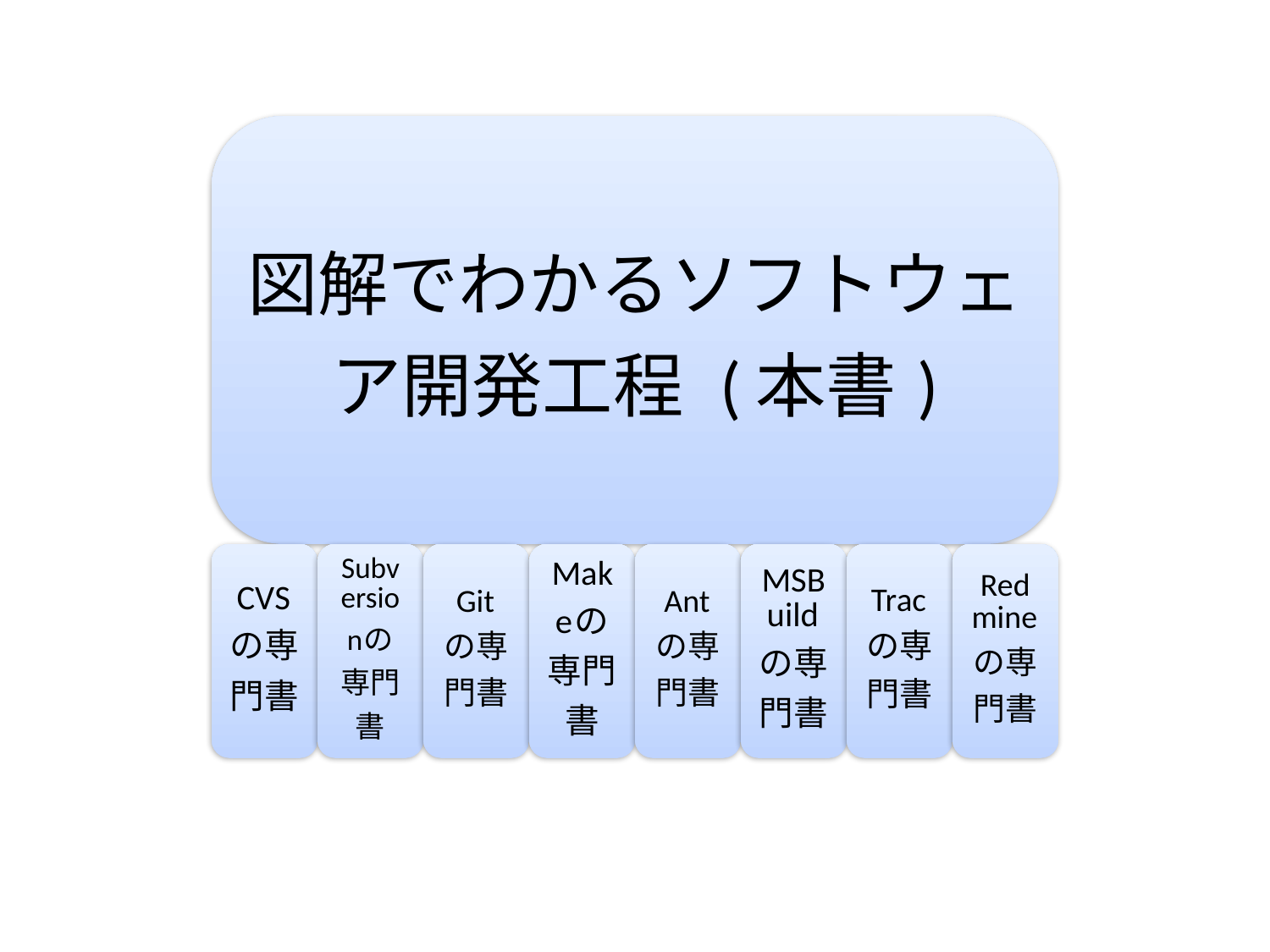

図解でわかるソフトウェア開発工程 (本書)
CVSの専門書
Subversionの専門書
Gitの専門書
Makeの専門書
Antの専門書
Tracの専門書
Redmineの専門書
MSBuildの専門書